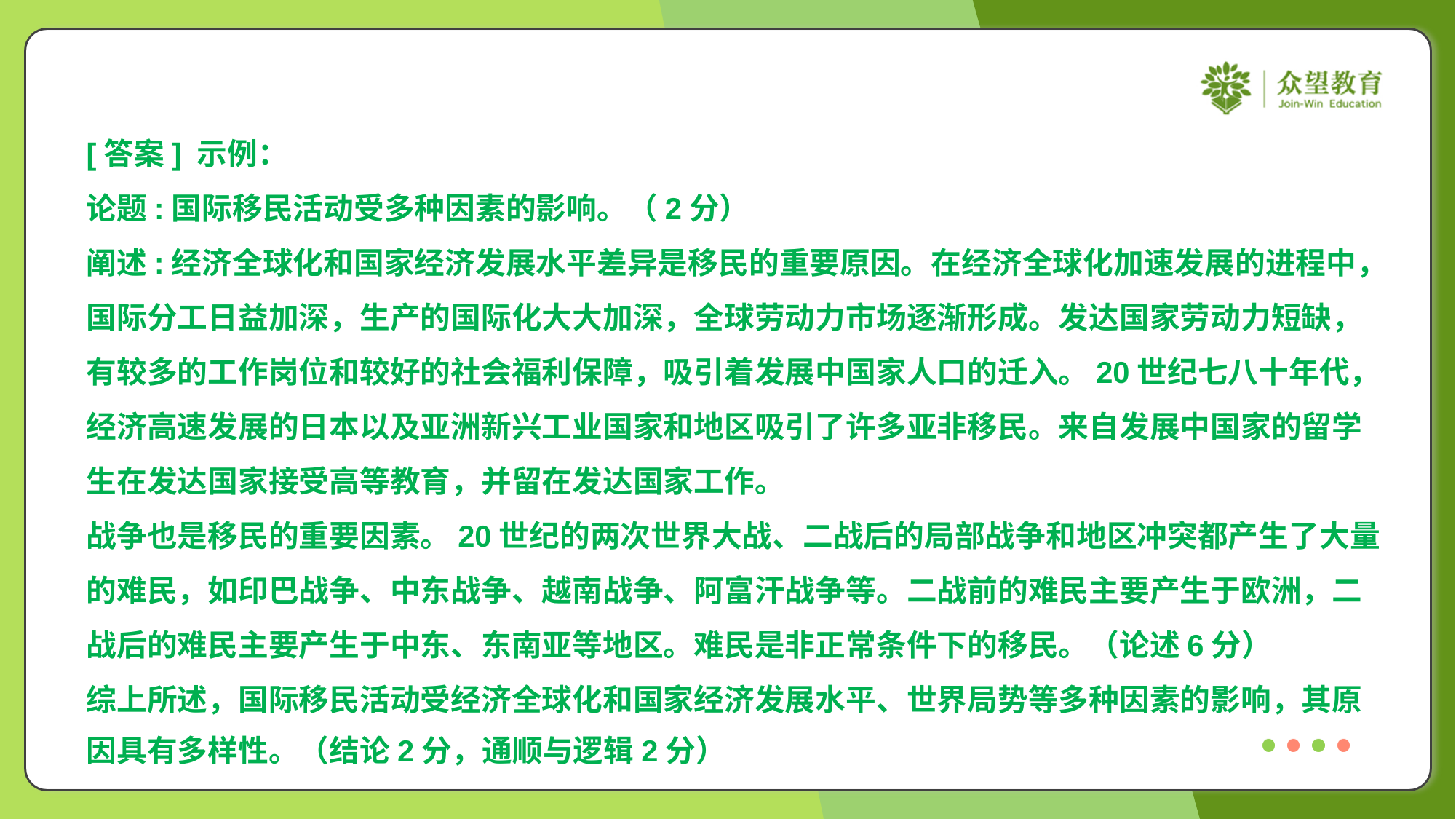

[答案] 示例：
论题:国际移民活动受多种因素的影响。（2分）
阐述:经济全球化和国家经济发展水平差异是移民的重要原因。在经济全球化加速发展的进程中，
国际分工日益加深，生产的国际化大大加深，全球劳动力市场逐渐形成。发达国家劳动力短缺，
有较多的工作岗位和较好的社会福利保障，吸引着发展中国家人口的迁入。20世纪七八十年代，
经济高速发展的日本以及亚洲新兴工业国家和地区吸引了许多亚非移民。来自发展中国家的留学
生在发达国家接受高等教育，并留在发达国家工作。
战争也是移民的重要因素。20世纪的两次世界大战、二战后的局部战争和地区冲突都产生了大量
的难民，如印巴战争、中东战争、越南战争、阿富汗战争等。二战前的难民主要产生于欧洲，二
战后的难民主要产生于中东、东南亚等地区。难民是非正常条件下的移民。（论述6分）
综上所述，国际移民活动受经济全球化和国家经济发展水平、世界局势等多种因素的影响，其原
因具有多样性。（结论2分，通顺与逻辑2分）